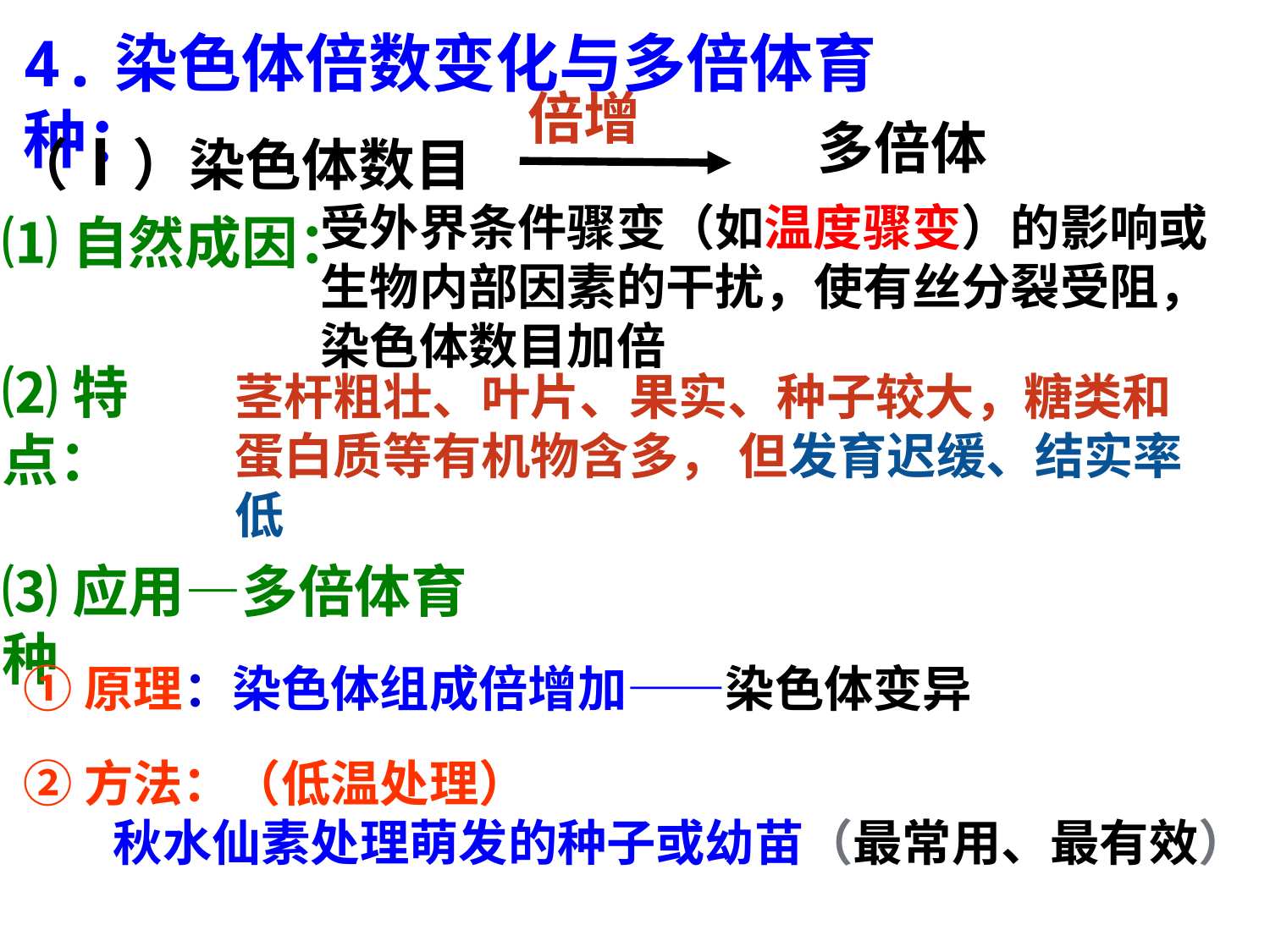

4.染色体倍数变化与多倍体育种：
倍增

多倍体
（Ⅰ）染色体数目
受外界条件骤变（如温度骤变）的影响或生物内部因素的干扰，使有丝分裂受阻，染色体数目加倍
⑴自然成因：
⑵特点：
茎杆粗壮、叶片、果实、种子较大，糖类和蛋白质等有机物含多， 但发育迟缓、结实率低
⑶应用—多倍体育种
①原理：染色体组成倍增加——染色体变异
②方法：（低温处理）
       秋水仙素处理萌发的种子或幼苗（最常用、最有效）